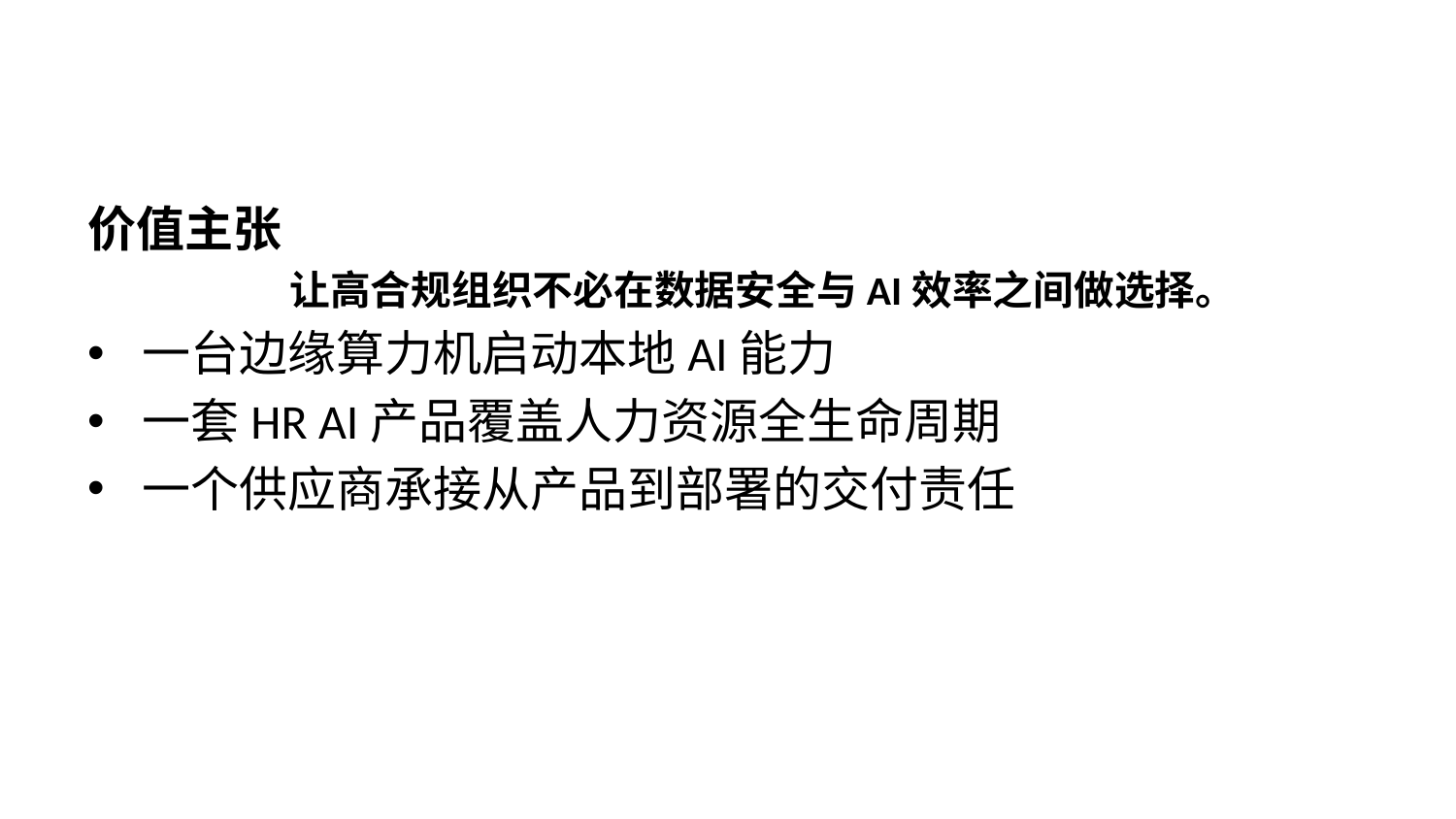

价值主张
让高合规组织不必在数据安全与AI效率之间做选择。
一台边缘算力机启动本地AI能力
一套HR AI产品覆盖人力资源全生命周期
一个供应商承接从产品到部署的交付责任